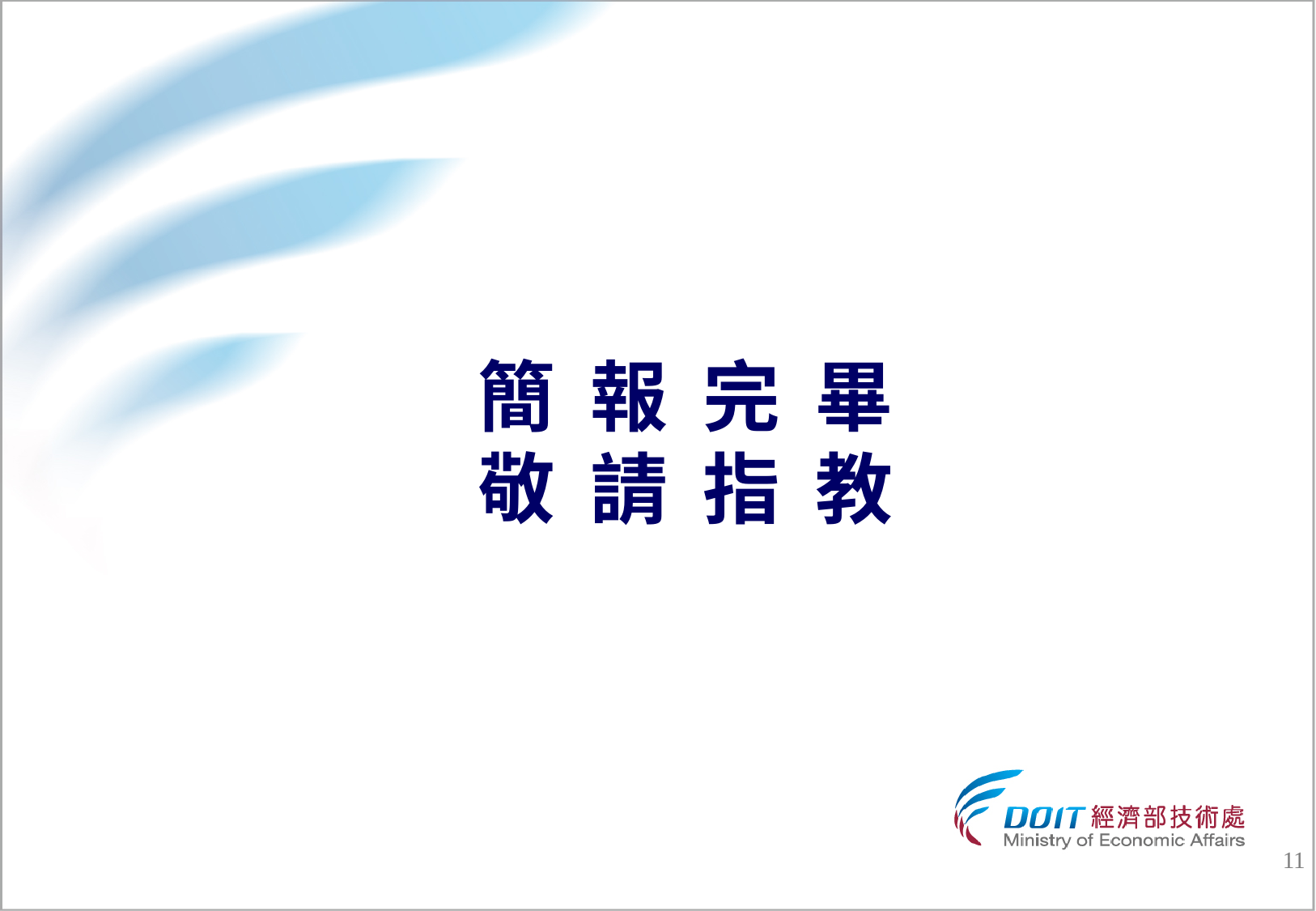

# 簡  報  完  畢 敬  請  指  教
11